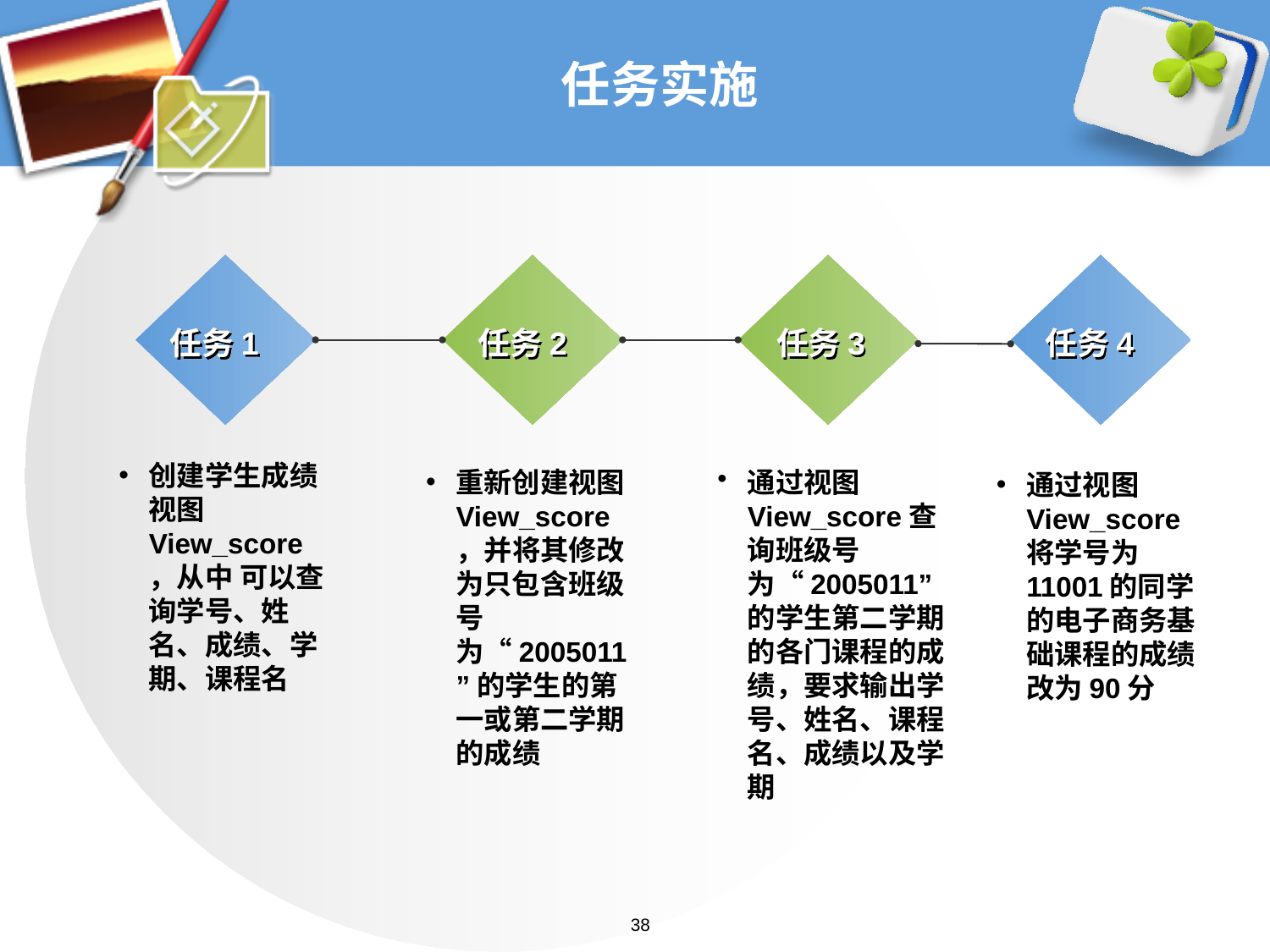

# 任务实施

任务1
任务2
任务3
任务4
创建学生成绩视图View_score，从中 可以查询学号、姓名、成绩、学期、课程名
重新创建视图View_score，并将其修改为只包含班级号为“2005011”的学生的第一或第二学期的成绩
通过视图View_score查询班级号为“2005011”的学生第二学期的各门课程的成绩，要求输出学号、姓名、课程名、成绩以及学期
通过视图View_score将学号为11001的同学的电子商务基础课程的成绩改为90分
38